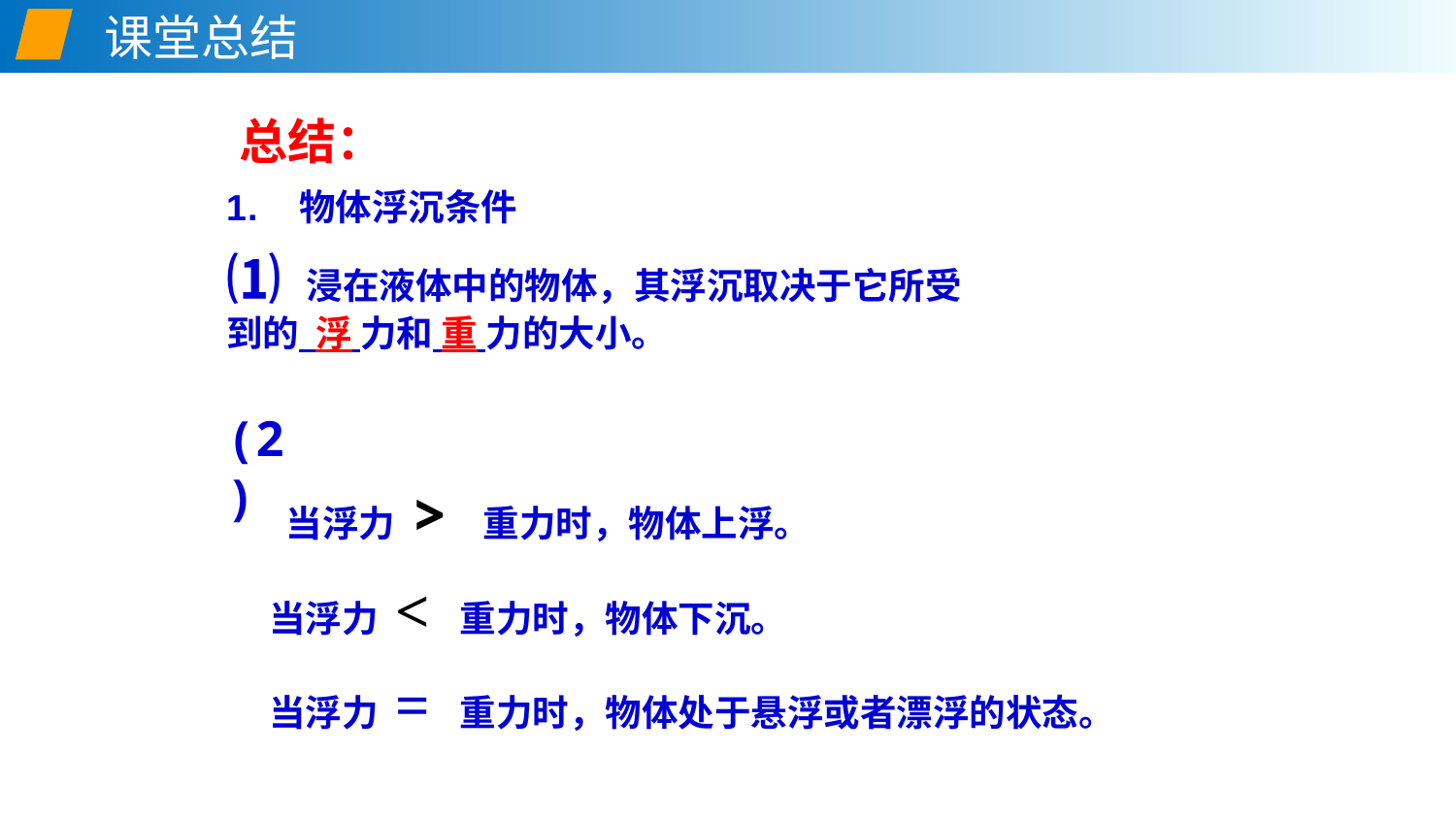

课堂总结
总结：
物体浮沉条件
⑴ 浸在液体中的物体，其浮沉取决于它所受到的  浮 力和 重 力的大小。
(2)
 当浮力 > 重力时，物体上浮。
当浮力 < 重力时，物体下沉。
当浮力 = 重力时，物体处于悬浮或者漂浮的状态。